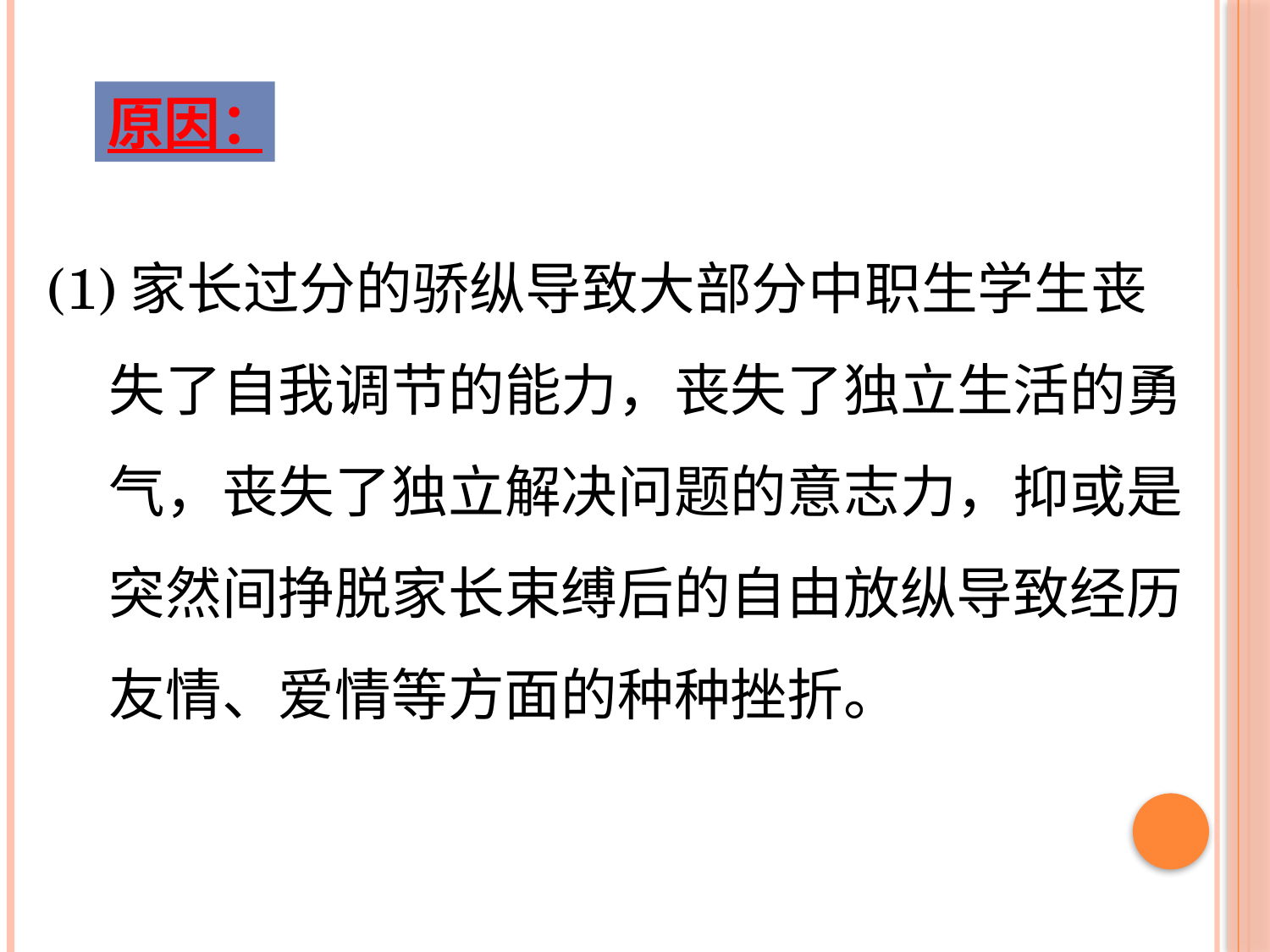

原因：
(1)家长过分的骄纵导致大部分中职生学生丧失了自我调节的能力，丧失了独立生活的勇气，丧失了独立解决问题的意志力，抑或是突然间挣脱家长束缚后的自由放纵导致经历友情、爱情等方面的种种挫折。